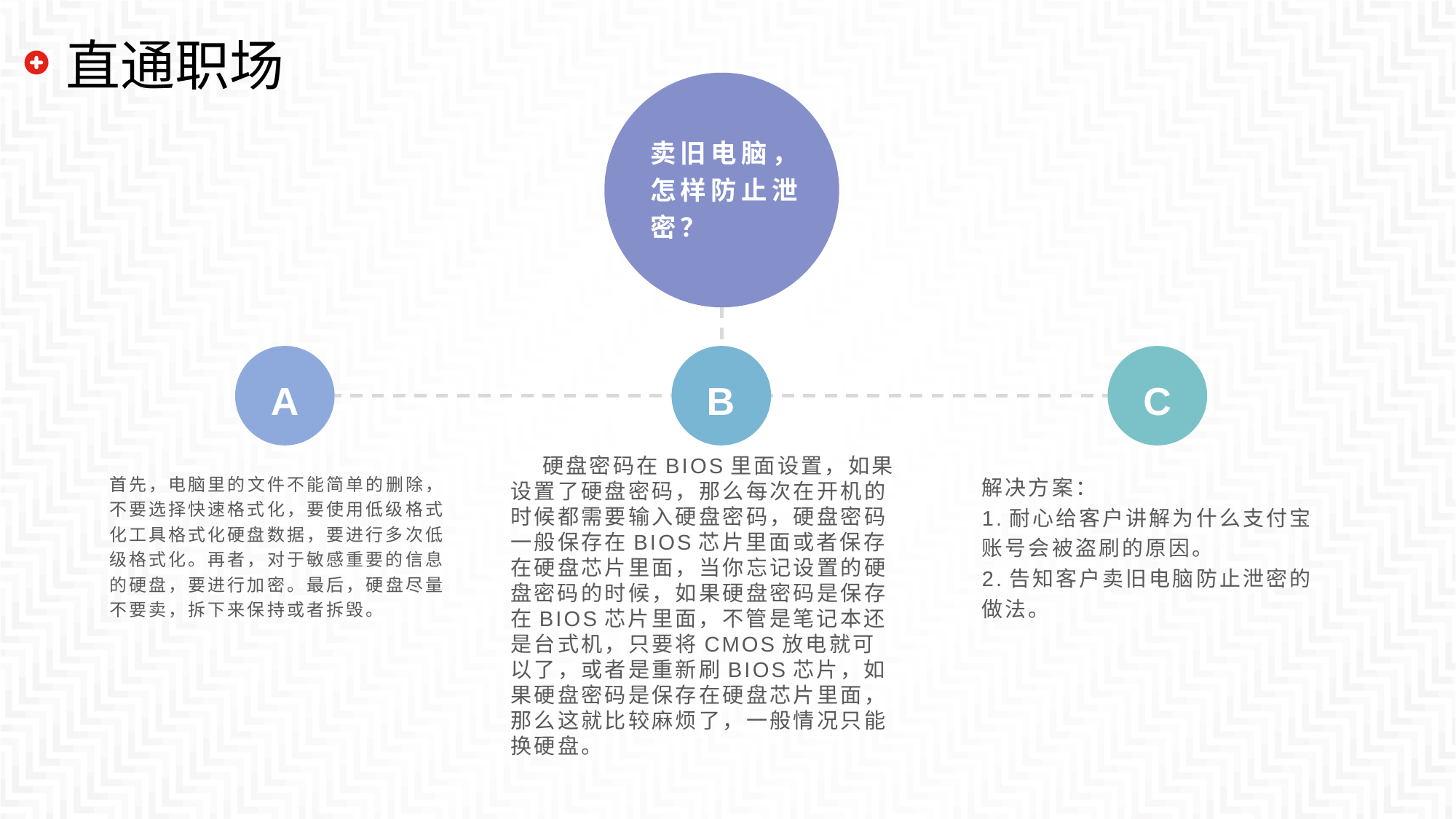

# 直通职场

卖旧电脑，怎样防止泄密？

A
B
C
硬盘密码在BIOS里面设置，如果设置了硬盘密码，那么每次在开机的时候都需要输入硬盘密码，硬盘密码一般保存在BIOS芯片里面或者保存在硬盘芯片里面，当你忘记设置的硬盘密码的时候，如果硬盘密码是保存在BIOS芯片里面，不管是笔记本还是台式机，只要将CMOS放电就可以了，或者是重新刷BIOS芯片，如果硬盘密码是保存在硬盘芯片里面，那么这就比较麻烦了，一般情况只能换硬盘。
首先，电脑里的文件不能简单的删除，不要选择快速格式化，要使用低级格式化工具格式化硬盘数据，要进行多次低级格式化。再者，对于敏感重要的信息的硬盘，要进行加密。最后，硬盘尽量不要卖，拆下来保持或者拆毁。
解决方案：
1.耐心给客户讲解为什么支付宝账号会被盗刷的原因。
2.告知客户卖旧电脑防止泄密的做法。